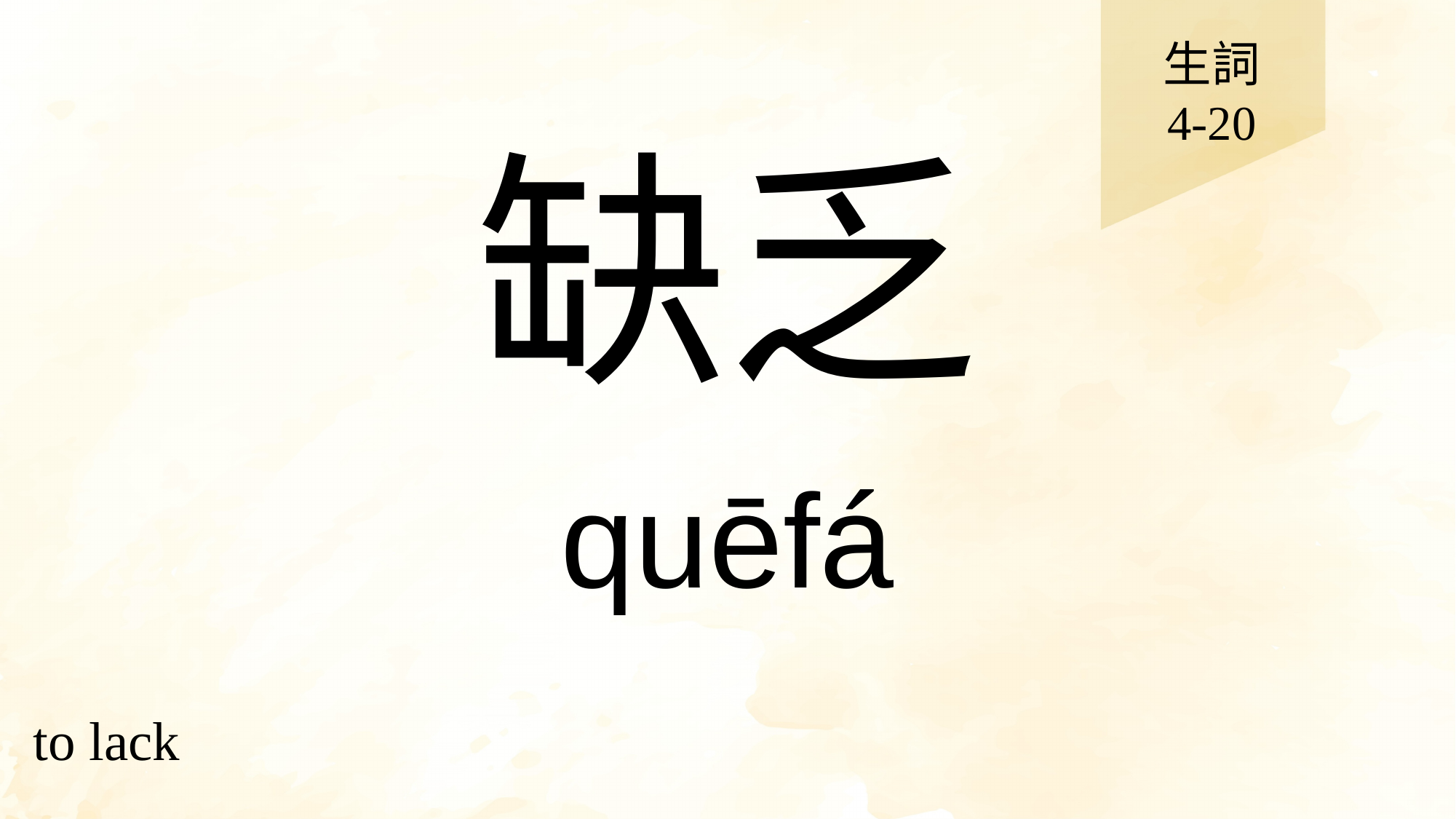

生詞
4-20
# 缺乏
quēfá
to lack